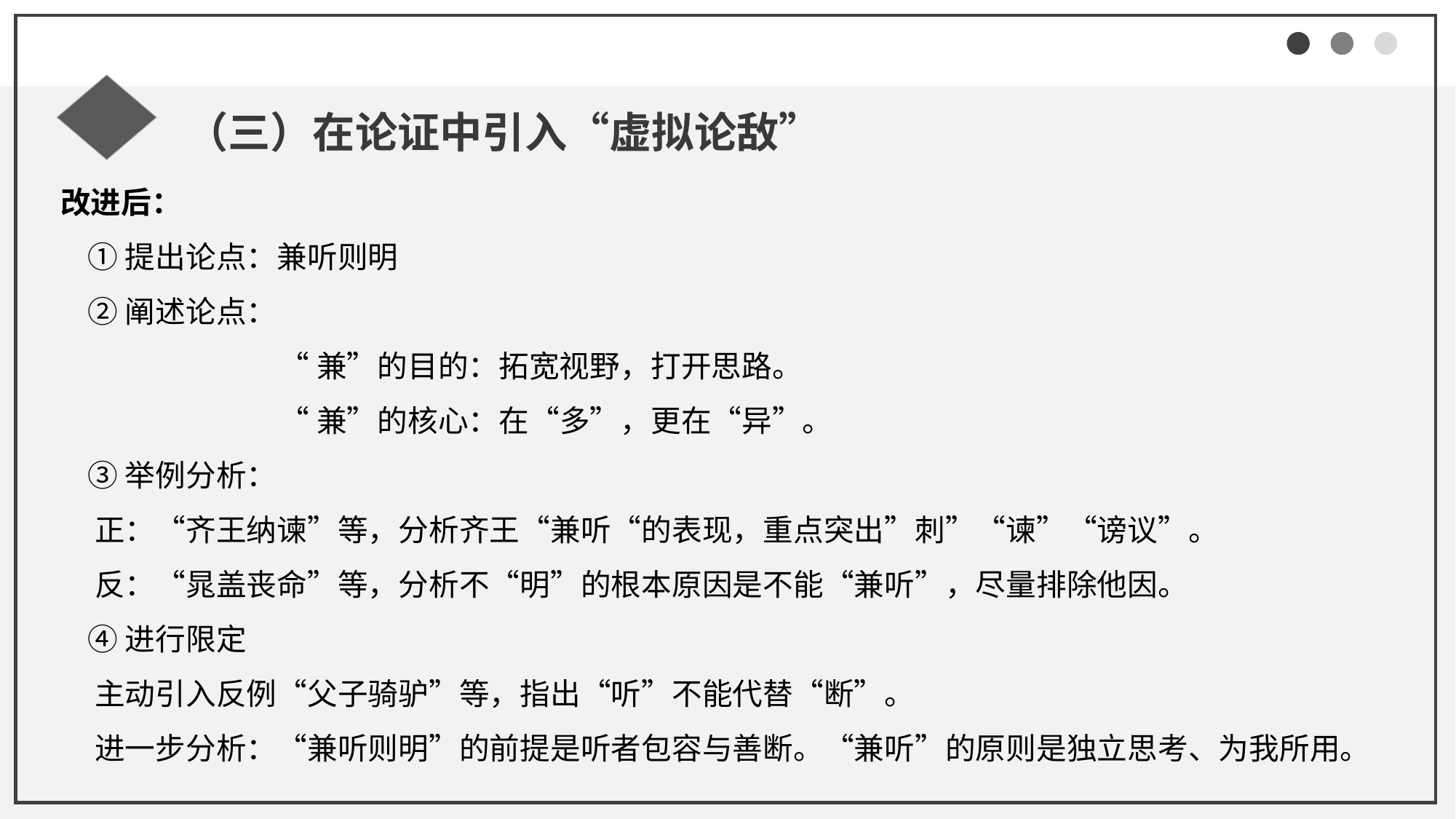

（三）在论证中引入“虚拟论敌”
改进后：
    ①提出论点：兼听则明
    ②阐述论点：
“兼”的目的：拓宽视野，打开思路。
“兼”的核心：在“多”，更在“异”。
    ③举例分析：
    正：“齐王纳谏”等，分析齐王“兼听“的表现，重点突出”刺”“谏”“谤议”。
    反：“晁盖丧命”等，分析不“明”的根本原因是不能“兼听”，尽量排除他因。
    ④进行限定
    主动引入反例“父子骑驴”等，指出“听”不能代替“断”。
    进一步分析：“兼听则明”的前提是听者包容与善断。“兼听”的原则是独立思考、为我所用。